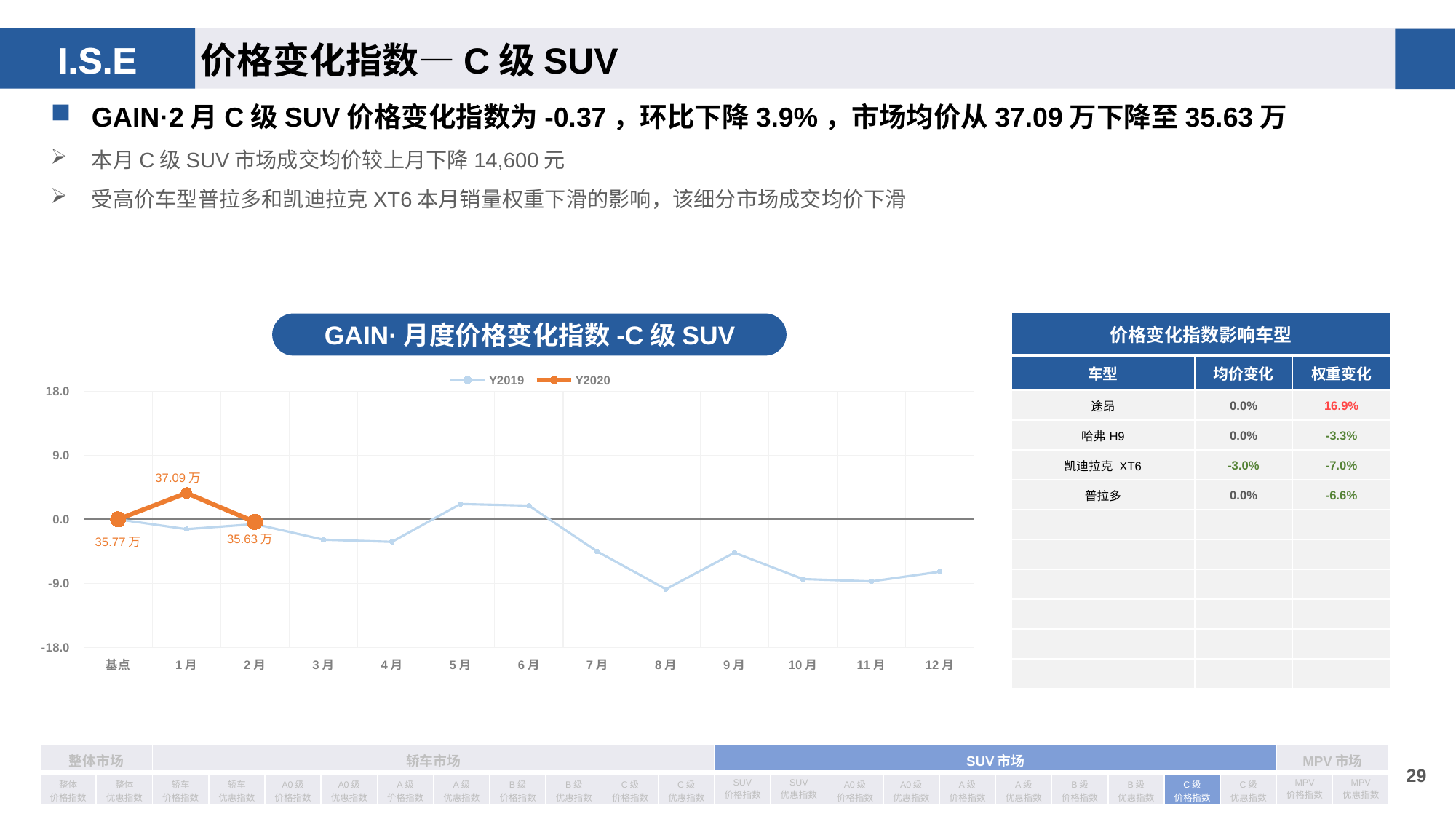

价格变化指数—C级SUV
GAIN·2月C级SUV价格变化指数为-0.37，环比下降3.9%，市场均价从37.09万下降至35.63万
本月C级SUV市场成交均价较上月下降14,600元
受高价车型普拉多和凯迪拉克XT6本月销量权重下滑的影响，该细分市场成交均价下滑
| 价格变化指数影响车型 |  |  |
| --- | --- | --- |
| 车型 | 均价变化 | 权重变化 |
| 途昂 | 0.0% | 16.9% |
| 哈弗H9 | 0.0% | -3.3% |
| 凯迪拉克 XT6 | -3.0% | -7.0% |
| 普拉多 | 0.0% | -6.6% |
|  |  |  |
|  |  |  |
|  |  |  |
|  |  |  |
|  |  |  |
|  |  |  |
GAIN·月度价格变化指数-C级SUV

### Chart

| Category | Y2019 | Y2020 |
|---|---|---|
| 基点 | 0.0 | 0.0 |
| 1月 | -1.39 | 3.69 |
| 2月 | -0.67 | -0.37 |
| 3月 | -2.87 | None |
| 4月 | -3.17 | None |
| 5月 | 2.15 | None |
| 6月 | 1.92 | None |
| 7月 | -4.54 | None |
| 8月 | -9.82 | None |
| 9月 | -4.69 | None |
| 10月 | -8.4 | None |
| 11月 | -8.73 | None |
| 12月 | -7.37 | None |
| 整体市场 |  | 轿车市场 |  |  |  |  |  |  |  |  |  | SUV市场 |  |  |  |  |  |  |  |  |  | MPV市场 |  |
| --- | --- | --- | --- | --- | --- | --- | --- | --- | --- | --- | --- | --- | --- | --- | --- | --- | --- | --- | --- | --- | --- | --- | --- |
| 整体 价格指数 | 整体 优惠指数 | 轿车 价格指数 | 轿车 优惠指数 | A0级 价格指数 | A0级 优惠指数 | A级 价格指数 | A级 优惠指数 | B级 价格指数 | B级 优惠指数 | C级 价格指数 | C级 优惠指数 | SUV 价格指数 | SUV 优惠指数 | A0级 价格指数 | A0级 优惠指数 | A级 价格指数 | A级 优惠指数 | B级 价格指数 | B级 优惠指数 | C级 价格指数 | C级 优惠指数 | MPV 价格指数 | MPV 优惠指数 |
29